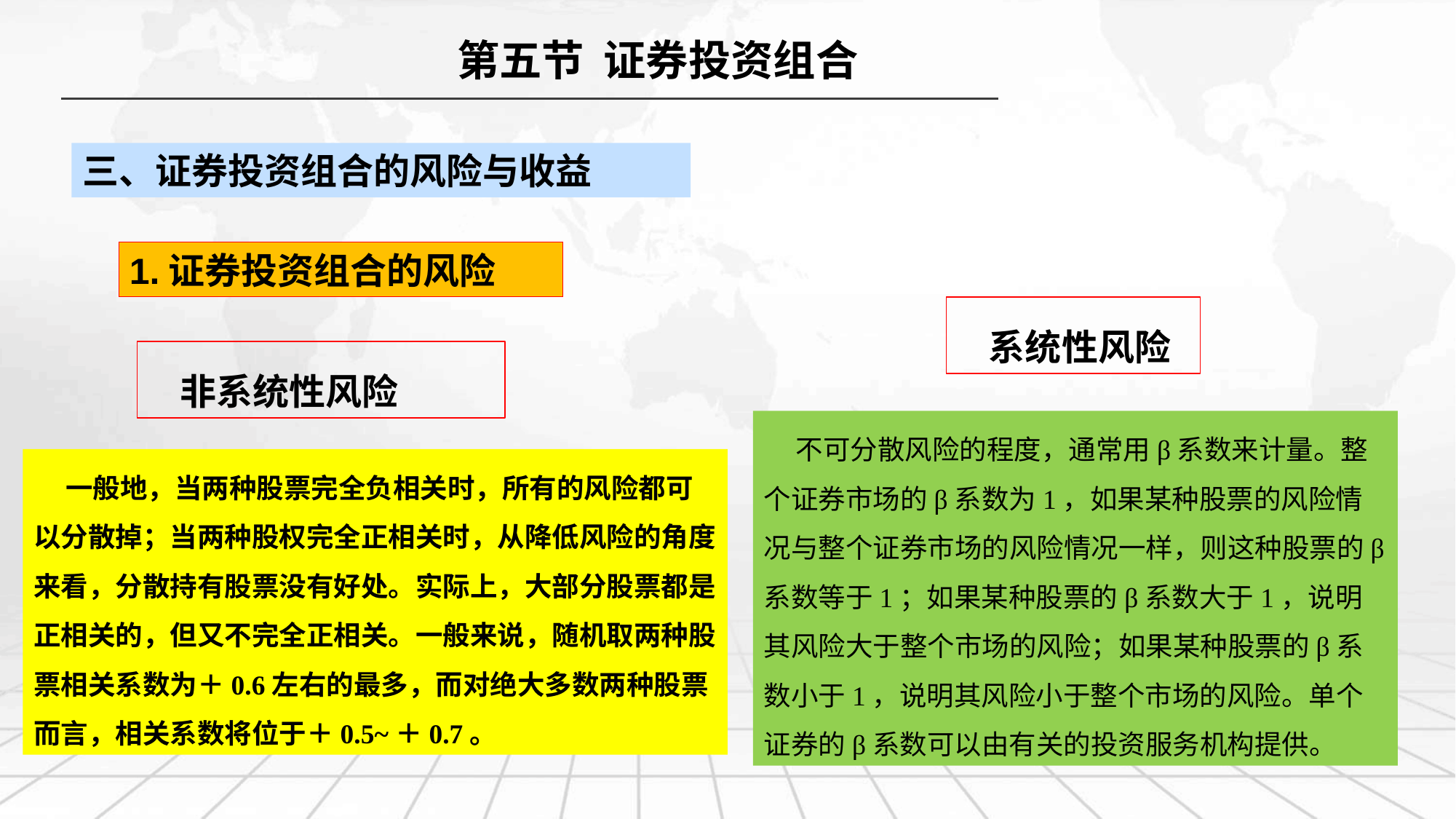

第五节  证券投资组合
三、证券投资组合的风险与收益
1.证券投资组合的风险
系统性风险
非系统性风险

不可分散风险的程度，通常用β系数来计量。整个证券市场的β系数为1，如果某种股票的风险情况与整个证券市场的风险情况一样，则这种股票的β系数等于1；如果某种股票的β系数大于1，说明其风险大于整个市场的风险；如果某种股票的β系数小于1，说明其风险小于整个市场的风险。单个证券的β系数可以由有关的投资服务机构提供。
一般地，当两种股票完全负相关时，所有的风险都可以分散掉；当两种股权完全正相关时，从降低风险的角度来看，分散持有股票没有好处。实际上，大部分股票都是正相关的，但又不完全正相关。一般来说，随机取两种股票相关系数为＋0.6左右的最多，而对绝大多数两种股票而言，相关系数将位于＋0.5~＋0.7。